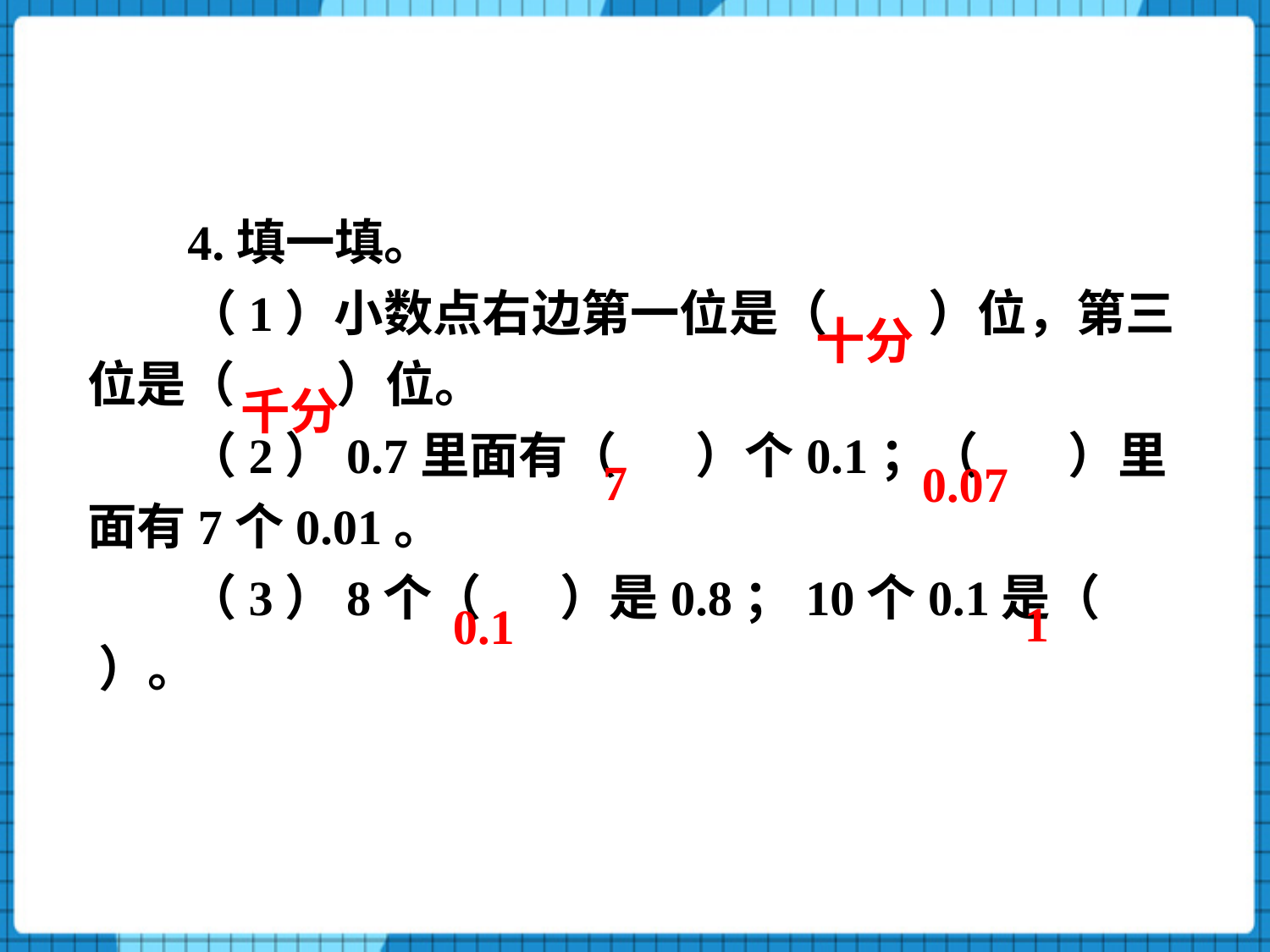

4.填一填。
（1）小数点右边第一位是（         ）位，第三位是（         ）位。
（2）0.7里面有（       ）个0.1；（        ）里面有7个0.01。
（3）8个（       ）是0.8；10个0.1是（       ）。
十分
千分
7
0.07
1
0.1